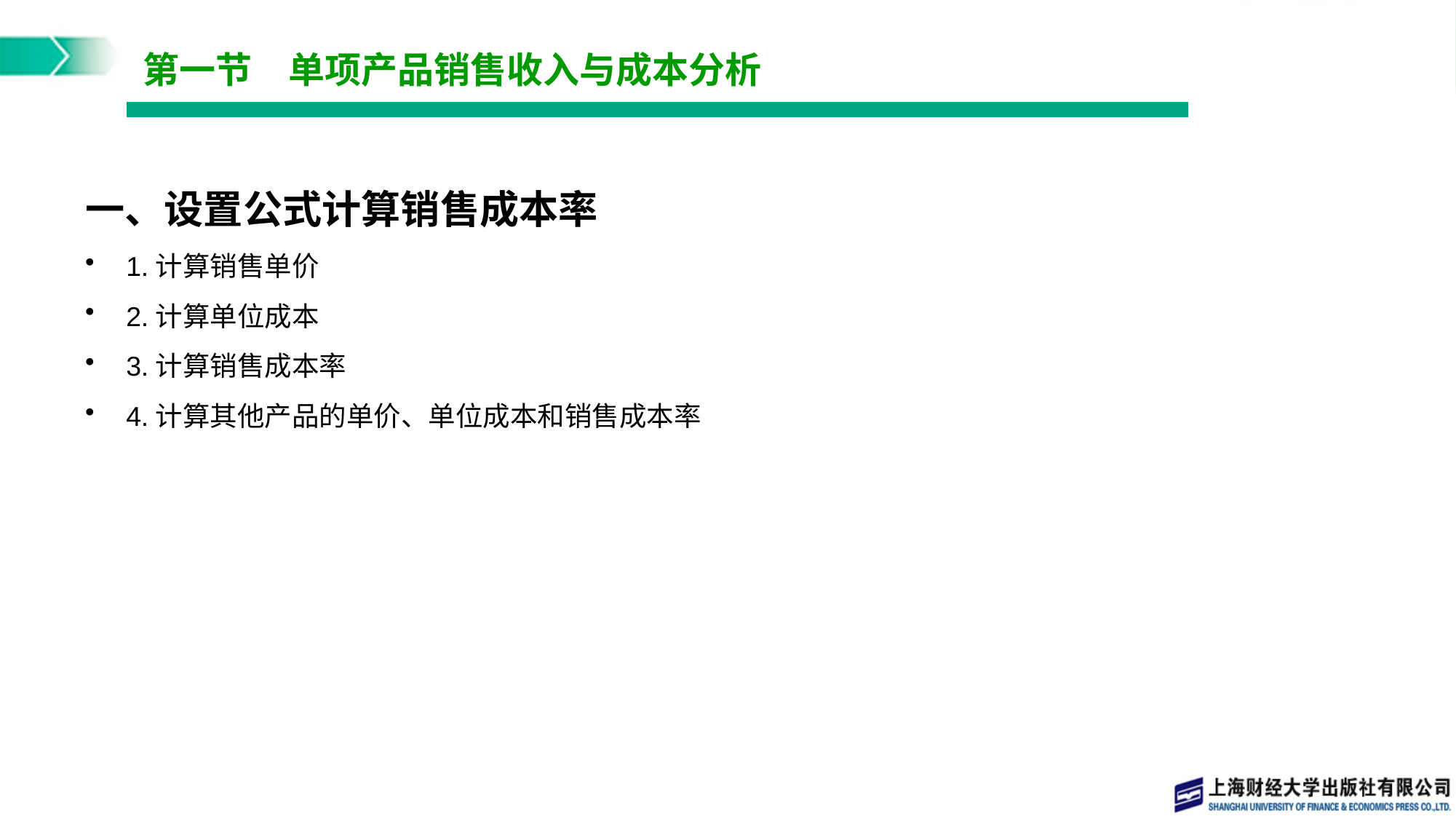

# 第一节　单项产品销售收入与成本分析
一、设置公式计算销售成本率
1.计算销售单价
2.计算单位成本
3.计算销售成本率
4.计算其他产品的单价、单位成本和销售成本率